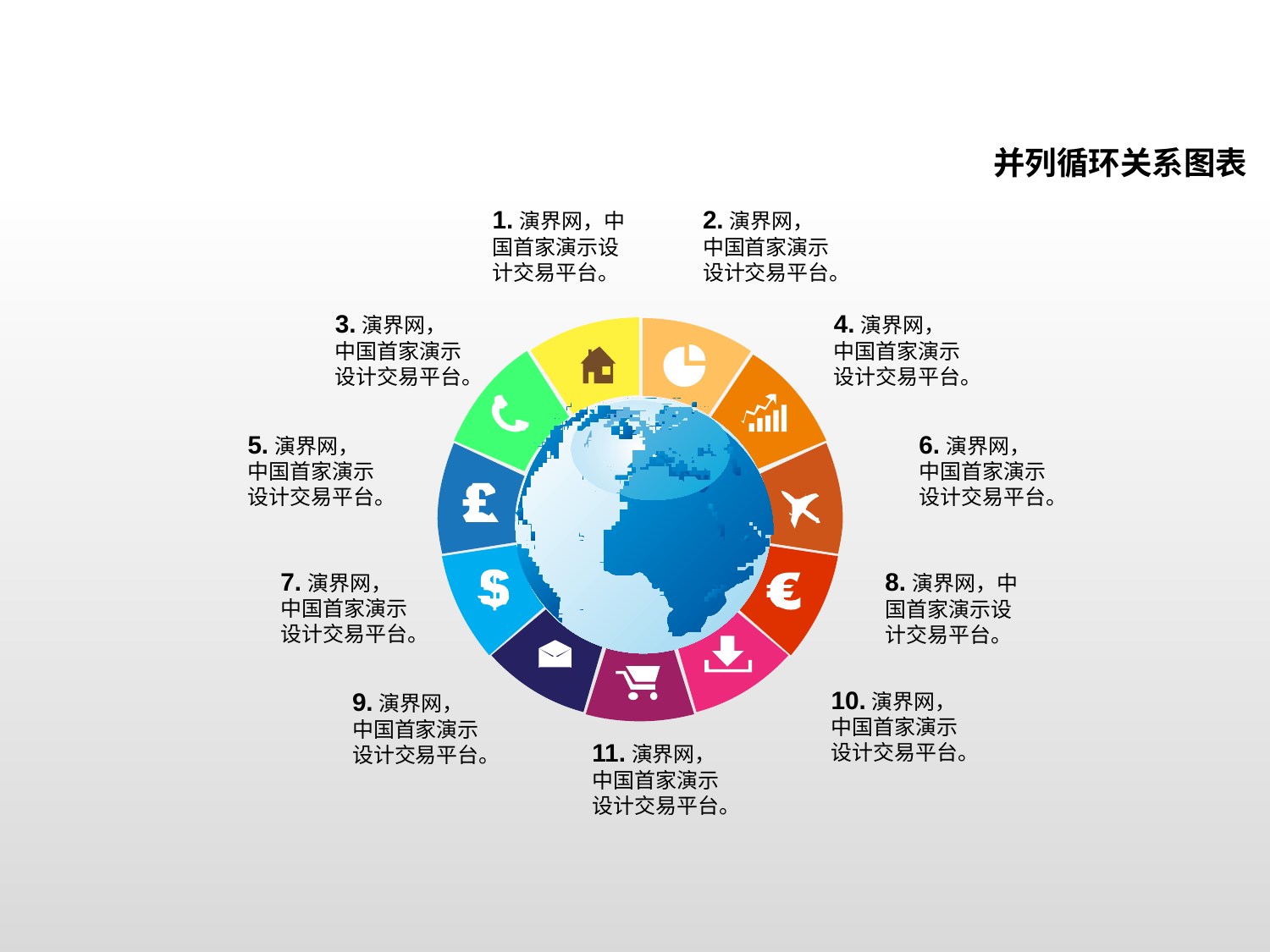

并列循环关系图表
1.演界网，中国首家演示设计交易平台。
2.演界网，中国首家演示设计交易平台。
3.演界网，中国首家演示设计交易平台。
4.演界网，中国首家演示设计交易平台。

5.演界网，中国首家演示设计交易平台。
6.演界网，中国首家演示设计交易平台。
7.演界网，中国首家演示设计交易平台。
8.演界网，中国首家演示设计交易平台。
10.演界网，中国首家演示设计交易平台。
9.演界网，中国首家演示设计交易平台。
11.演界网，中国首家演示设计交易平台。